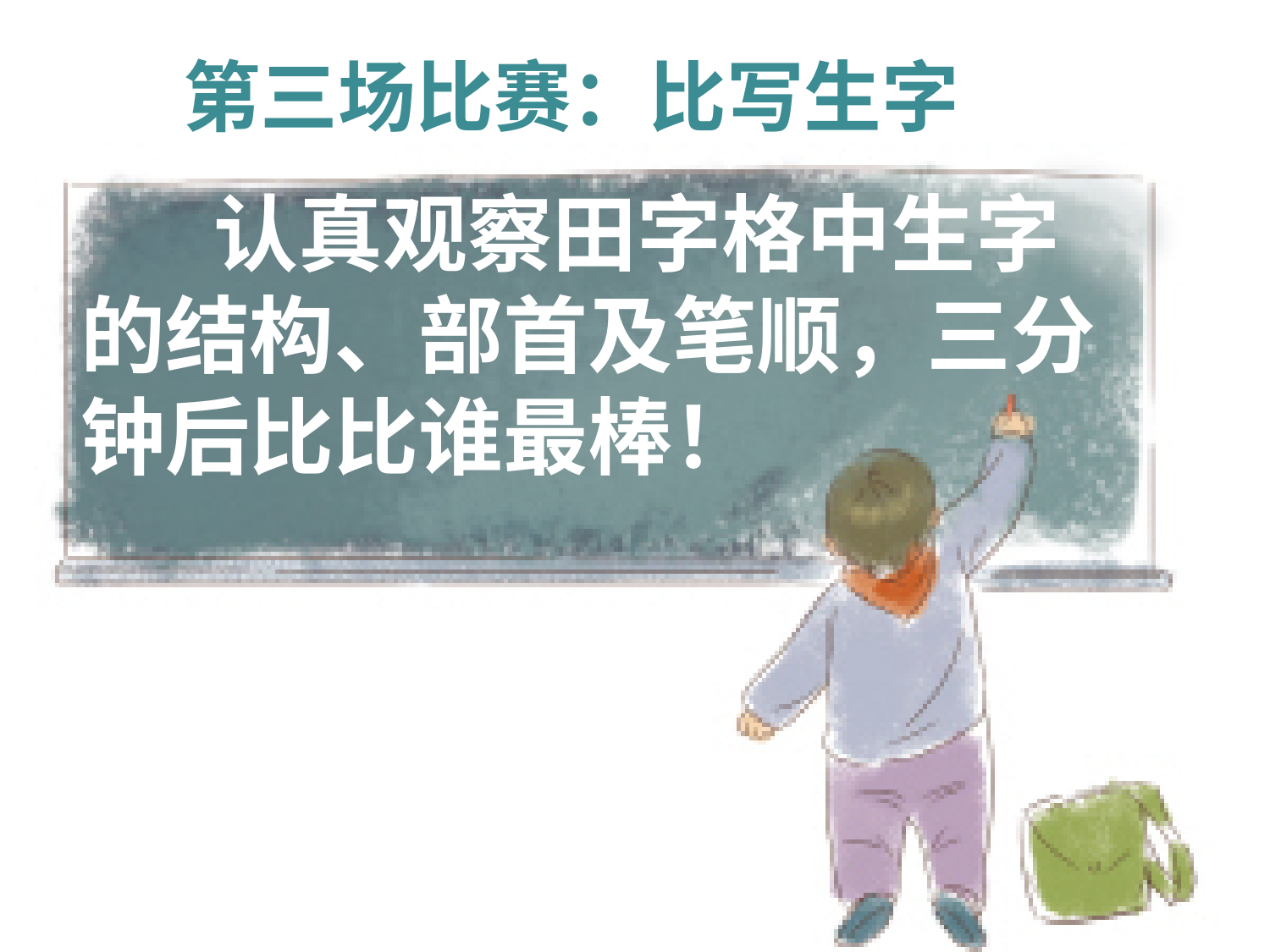

第三场比赛：比写生字
             认真观察田字格中生字的结构、部首及笔顺，三分钟后比比谁最棒！